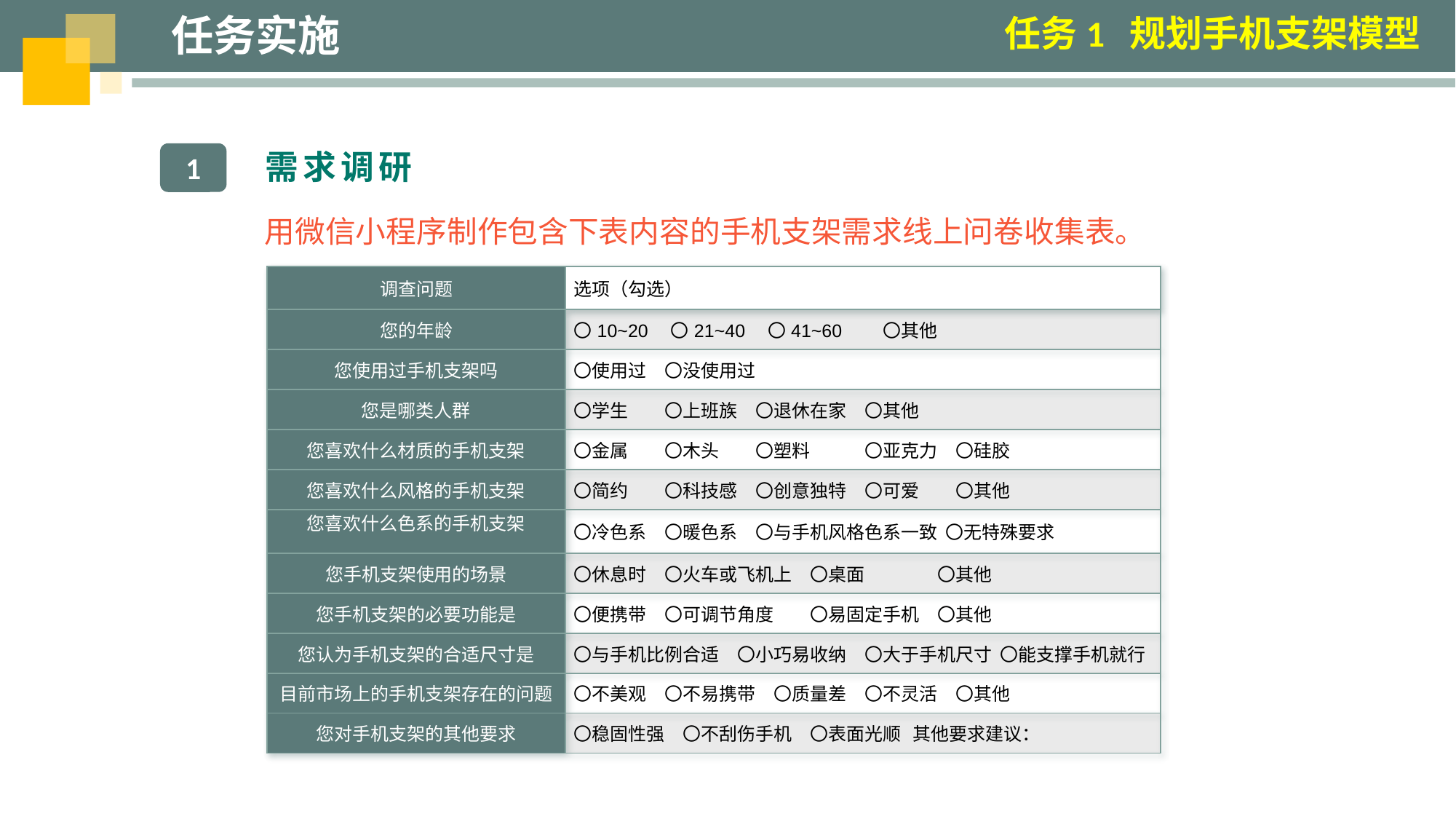

任务实施
任务1  规划手机支架模型

需求调研
1
用微信小程序制作包含下表内容的手机支架需求线上问卷收集表。
| 调查问题 | 选项（勾选） |
| --- | --- |
| 您的年龄 | 〇10~20　〇21~40　〇41~60　　〇其他 |
| 您使用过手机支架吗 | 〇使用过　〇没使用过 |
| 您是哪类人群 | 〇学生　　〇上班族　〇退休在家　〇其他 |
| 您喜欢什么材质的手机支架 | 〇金属　　〇木头　　〇塑料　　　〇亚克力　〇硅胶 |
| 您喜欢什么风格的手机支架 | 〇简约　　〇科技感　〇创意独特　〇可爱　　〇其他 |
| 您喜欢什么色系的手机支架 | 〇冷色系　〇暖色系　〇与手机风格色系一致 〇无特殊要求 |
| 您手机支架使用的场景 | 〇休息时　〇火车或飞机上　〇桌面　　　　〇其他 |
| 您手机支架的必要功能是 | 〇便携带　〇可调节角度　　〇易固定手机　〇其他 |
| 您认为手机支架的合适尺寸是 | 〇与手机比例合适　〇小巧易收纳　〇大于手机尺寸 〇能支撑手机就行 |
| 目前市场上的手机支架存在的问题 | 〇不美观　〇不易携带　〇质量差　〇不灵活　〇其他 |
| 您对手机支架的其他要求 | 〇稳固性强　〇不刮伤手机　〇表面光顺 其他要求建议： |